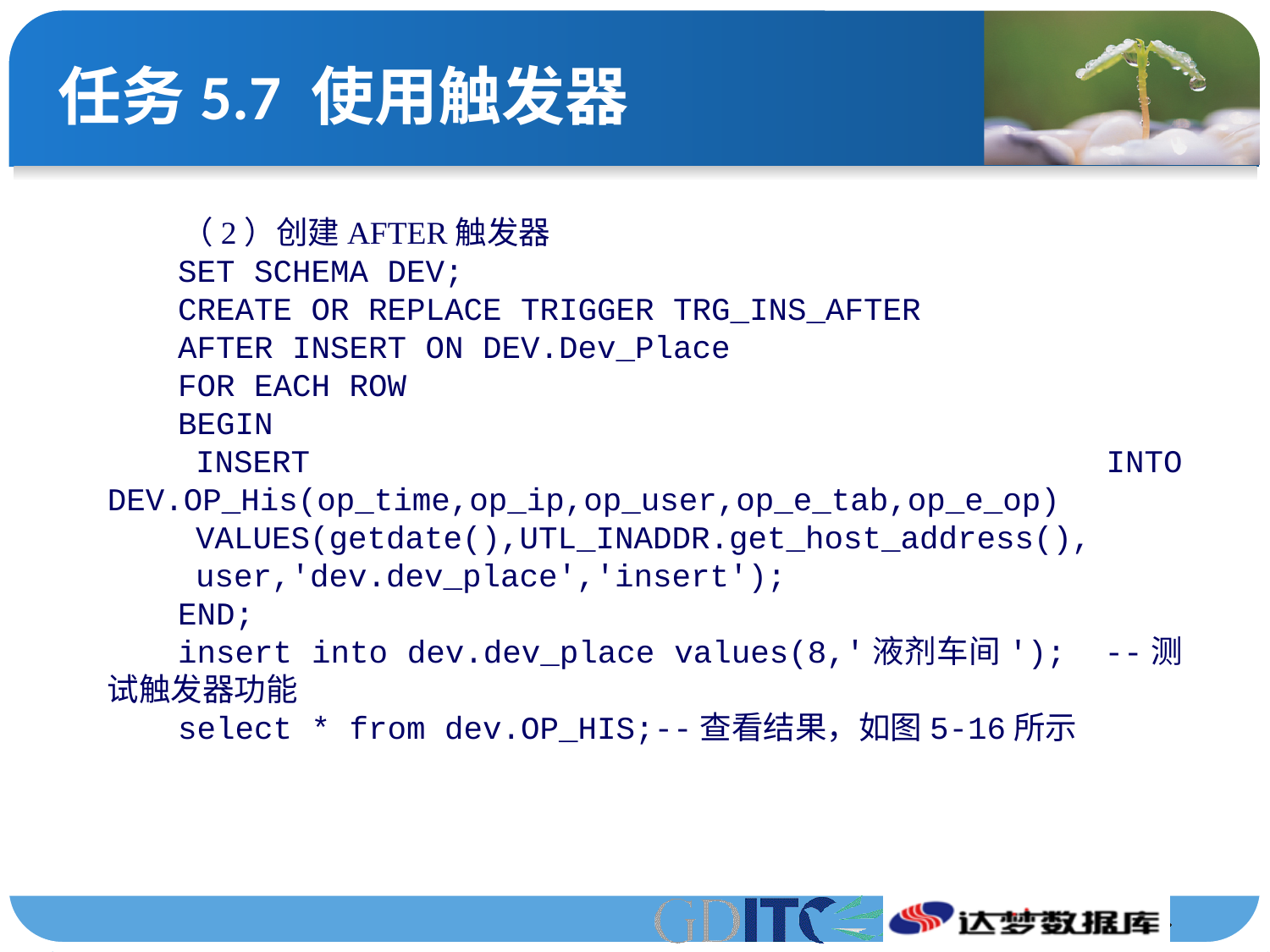

# 任务5.7 使用触发器
（2）创建AFTER触发器
SET SCHEMA DEV;
CREATE OR REPLACE TRIGGER TRG_INS_AFTER
AFTER INSERT ON DEV.Dev_Place
FOR EACH ROW
BEGIN
INSERT INTO DEV.OP_His(op_time,op_ip,op_user,op_e_tab,op_e_op)
VALUES(getdate(),UTL_INADDR.get_host_address(),
user,'dev.dev_place','insert');
END;
insert into dev.dev_place values(8,'液剂车间');  --测试触发器功能
select * from dev.OP_HIS;--查看结果，如图5-16所示